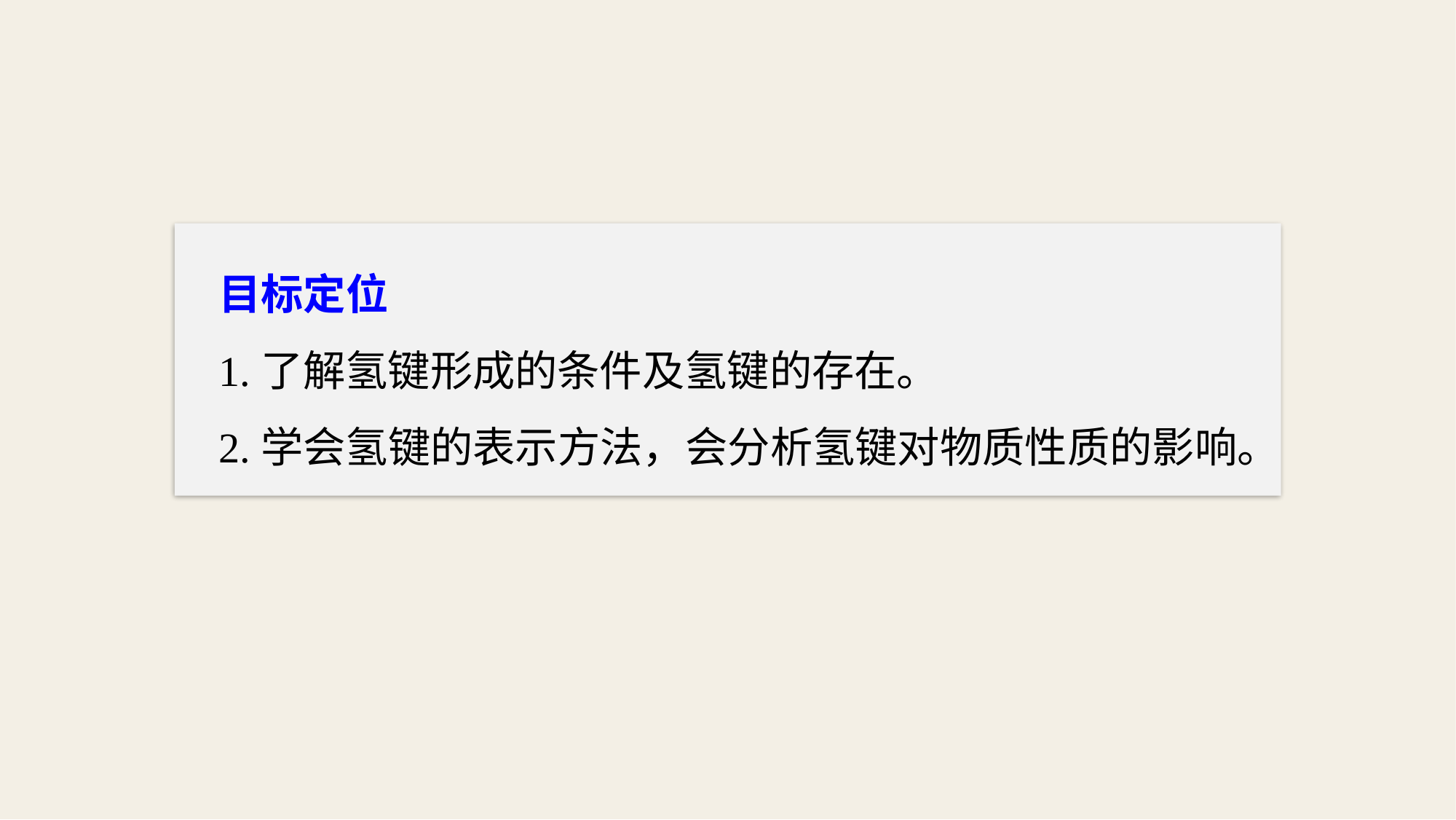

目标定位
1.了解氢键形成的条件及氢键的存在。
2.学会氢键的表示方法，会分析氢键对物质性质的影响。